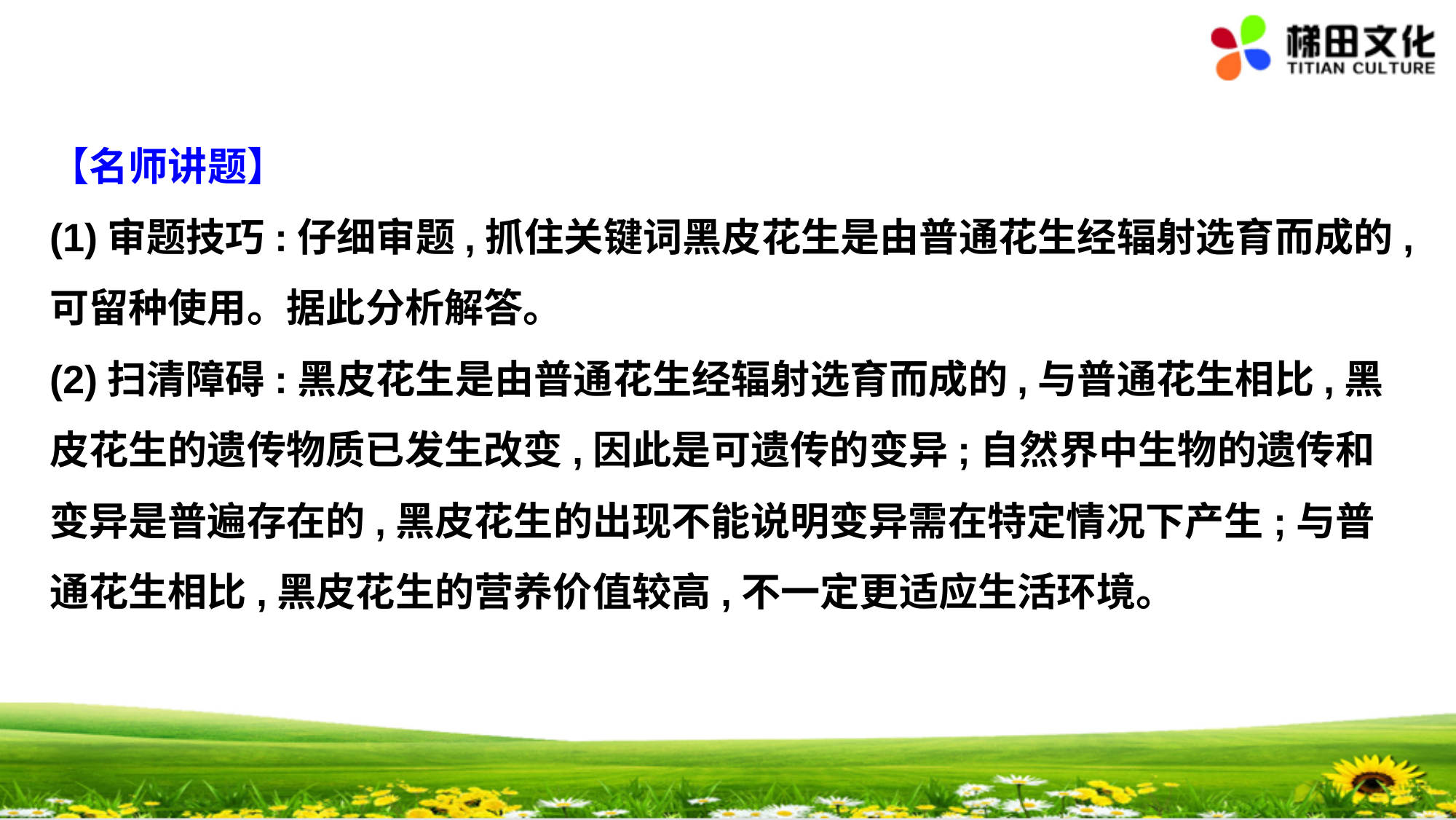

【名师讲题】
(1)审题技巧:仔细审题,抓住关键词黑皮花生是由普通花生经辐射选育而成的,可留种使用。据此分析解答。
(2)扫清障碍:黑皮花生是由普通花生经辐射选育而成的,与普通花生相比,黑皮花生的遗传物质已发生改变,因此是可遗传的变异;自然界中生物的遗传和变异是普遍存在的,黑皮花生的出现不能说明变异需在特定情况下产生;与普通花生相比,黑皮花生的营养价值较高,不一定更适应生活环境。